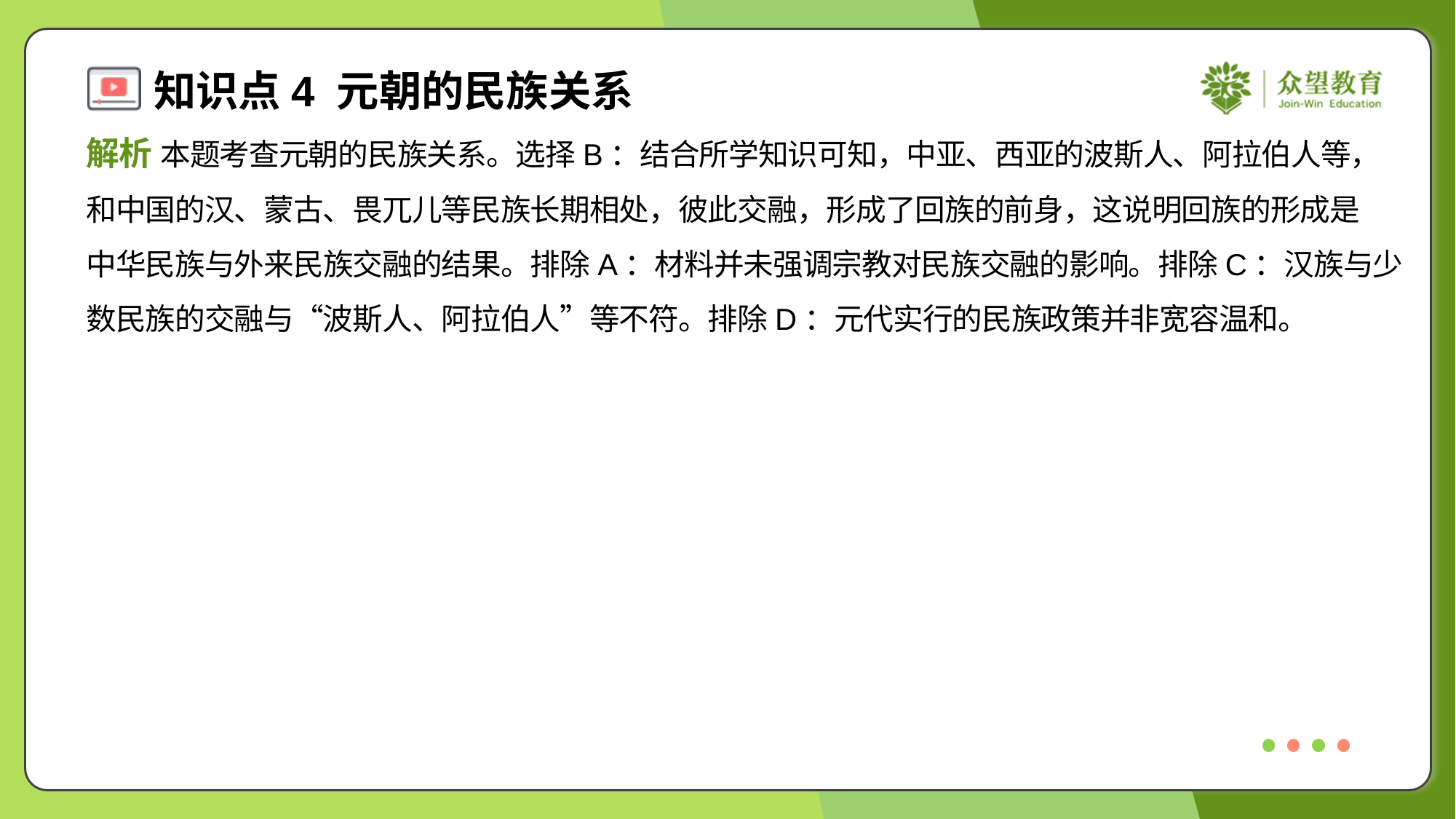

解析 本题考查元朝的民族关系。选择B：结合所学知识可知，中亚、西亚的波斯人、阿拉伯人等，
和中国的汉、蒙古、畏兀儿等民族长期相处，彼此交融，形成了回族的前身，这说明回族的形成是
中华民族与外来民族交融的结果。排除A：材料并未强调宗教对民族交融的影响。排除C：汉族与少
数民族的交融与“波斯人、阿拉伯人”等不符。排除D：元代实行的民族政策并非宽容温和。